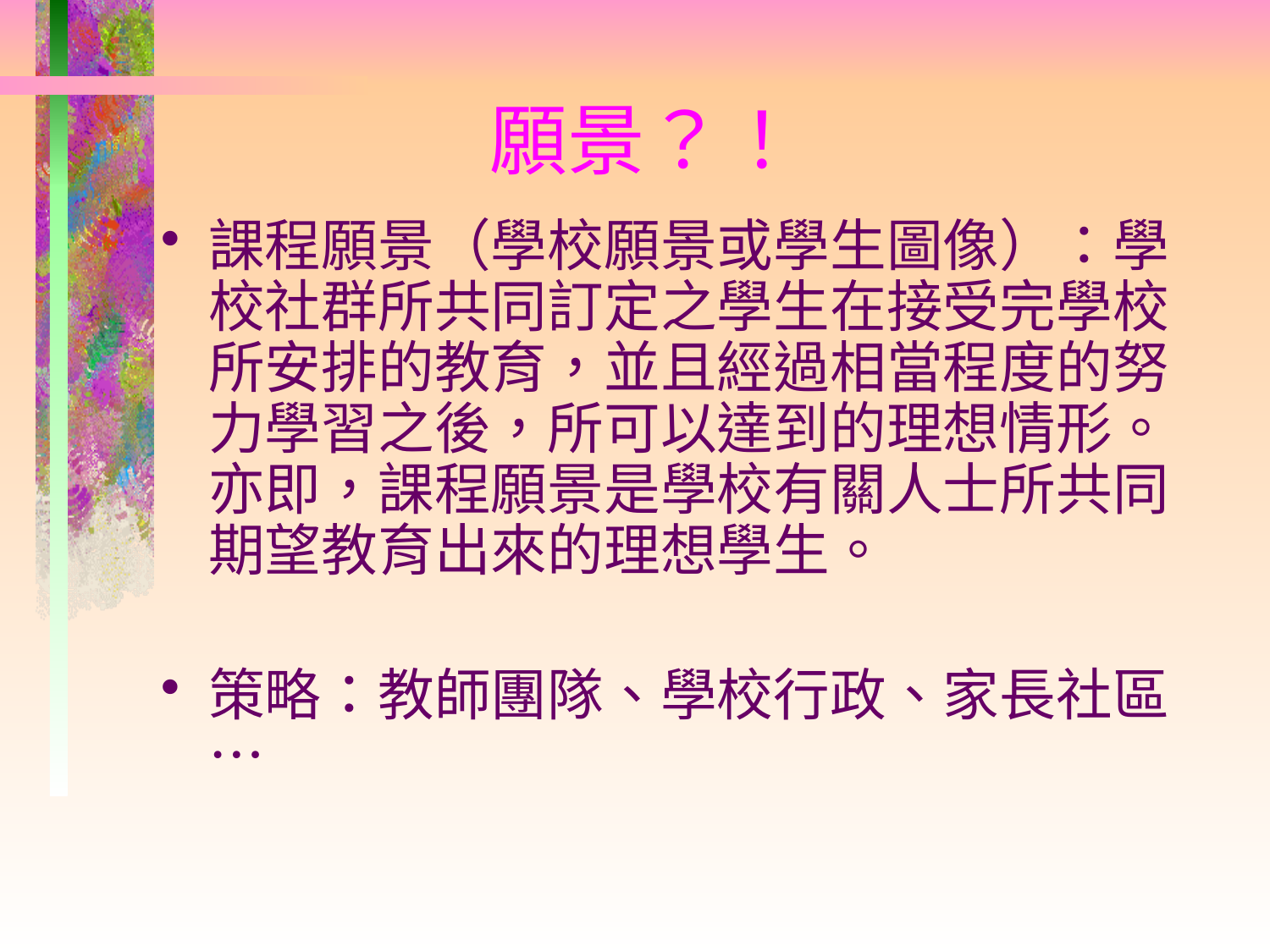

# 願景？！
課程願景（學校願景或學生圖像）：學校社群所共同訂定之學生在接受完學校所安排的教育，並且經過相當程度的努力學習之後，所可以達到的理想情形。亦即，課程願景是學校有關人士所共同期望教育出來的理想學生。

策略：教師團隊、學校行政、家長社區…